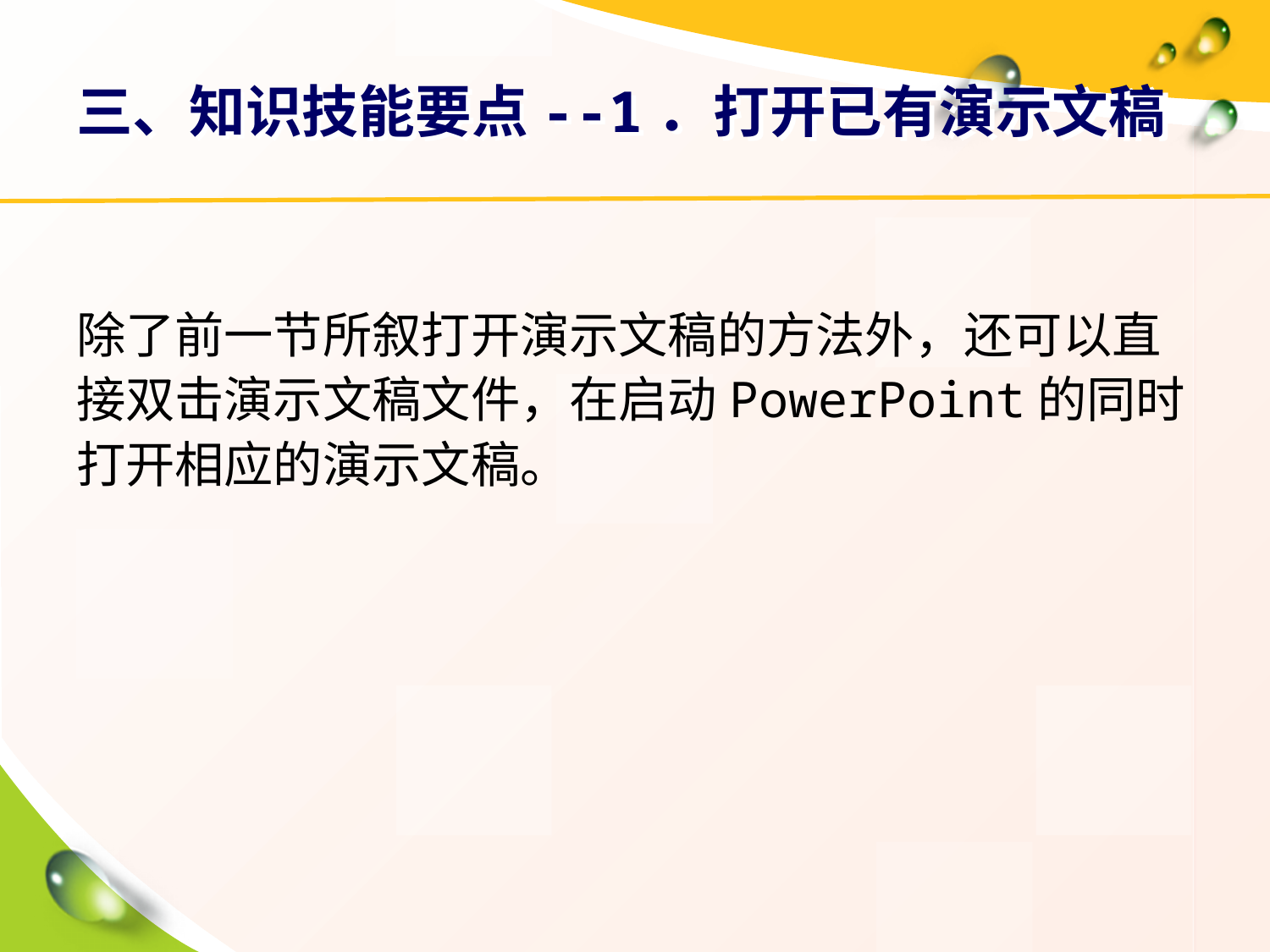

# 三、知识技能要点--1．打开已有演示文稿

除了前一节所叙打开演示文稿的方法外，还可以直接双击演示文稿文件，在启动PowerPoint的同时打开相应的演示文稿。